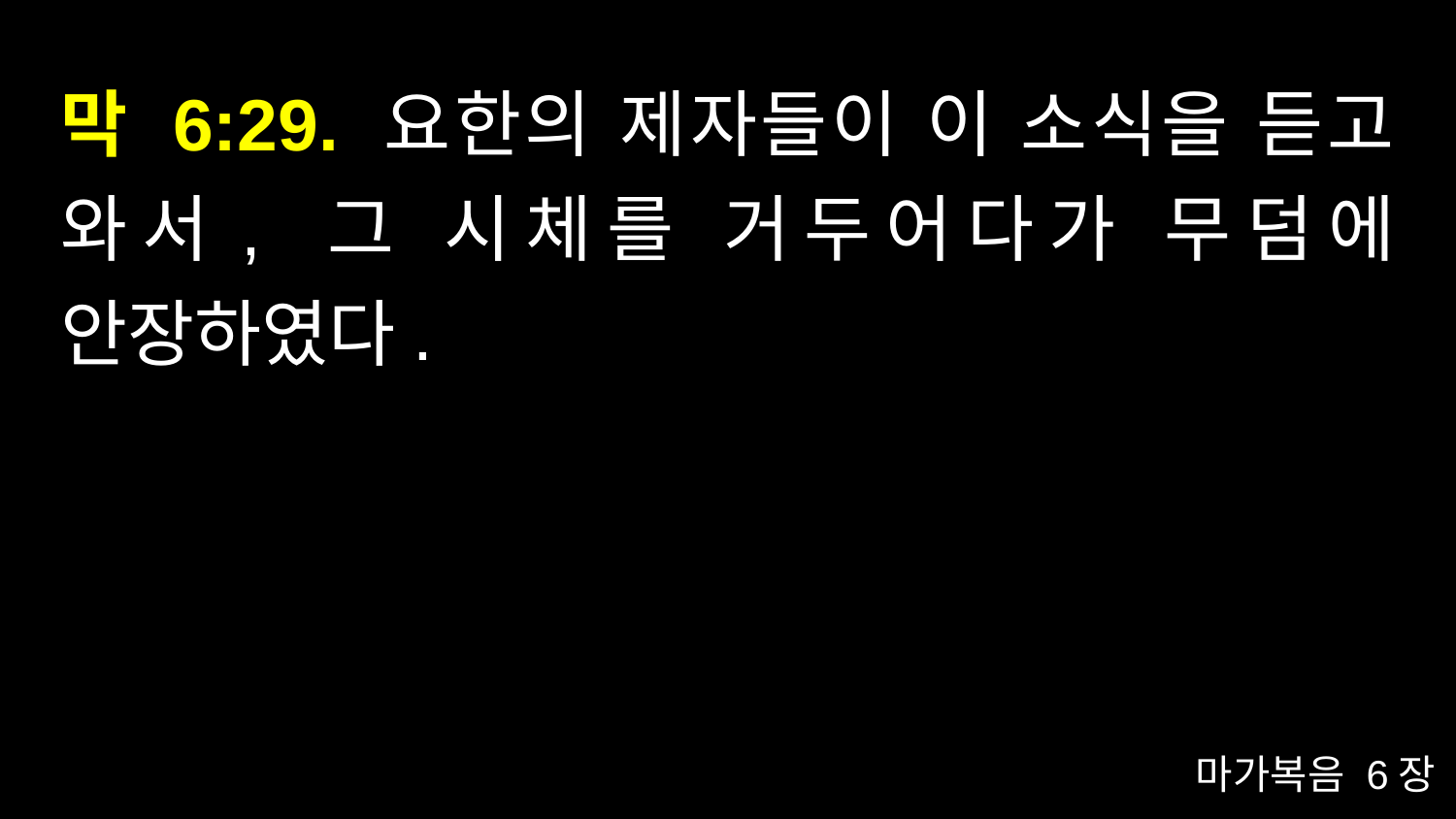

# 막 6:29. 요한의 제자들이 이 소식을 듣고 와서, 그 시체를 거두어다가 무덤에 안장하였다.
마가복음 6장